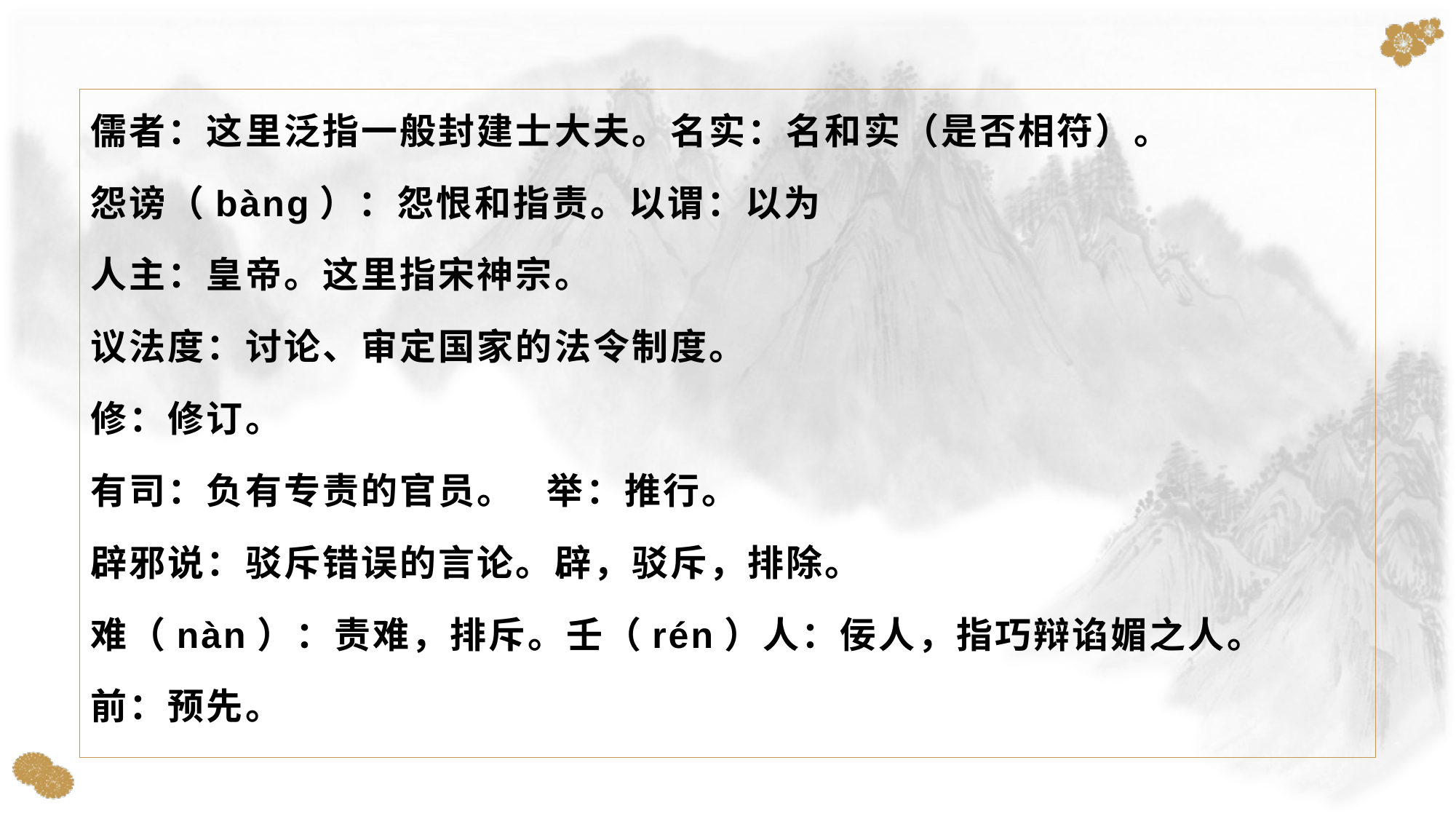

儒者：这里泛指一般封建士大夫。名实：名和实（是否相符）。
怨谤（bàng）：怨恨和指责。以谓：以为
人主：皇帝。这里指宋神宗。
议法度：讨论、审定国家的法令制度。
修：修订。
有司：负有专责的官员。   举：推行。
辟邪说：驳斥错误的言论。辟，驳斥，排除。
难（nàn）：责难，排斥。壬（rén）人：佞人，指巧辩谄媚之人。
前：预先。